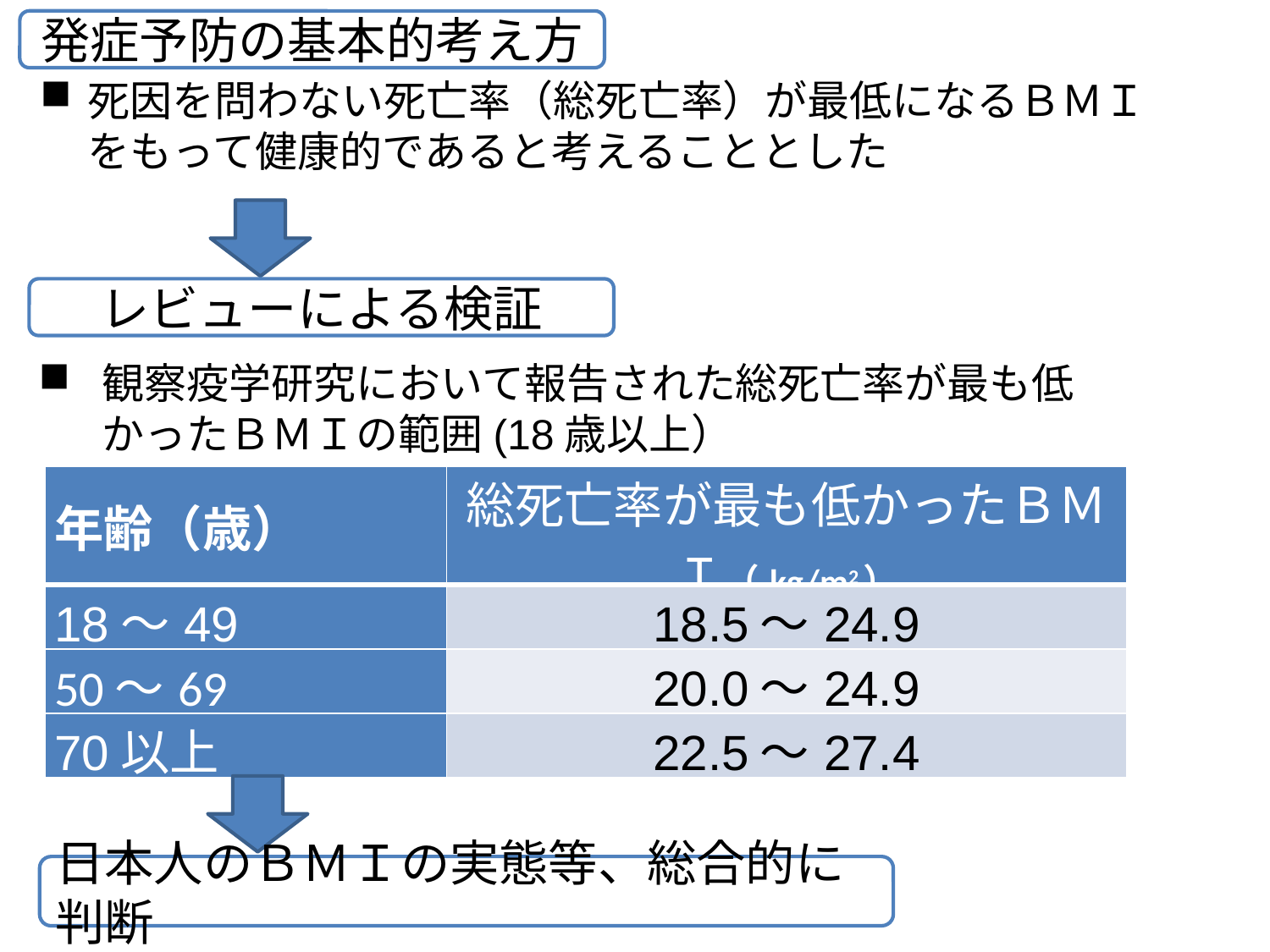

発症予防の基本的考え方
死因を問わない死亡率（総死亡率）が最低になるＢＭＩをもって健康的であると考えることとした

レビューによる検証
観察疫学研究において報告された総死亡率が最も低かったＢＭＩの範囲(18歳以上）
| 年齢（歳） | 総死亡率が最も低かったＢＭＩ（kg/m2） |
| --- | --- |
| 18～49 | 18.5～24.9 |
| 50～69 | 20.0～24.9 |
| 70以上 | 22.5～27.4 |

日本人のＢＭＩの実態等、総合的に判断